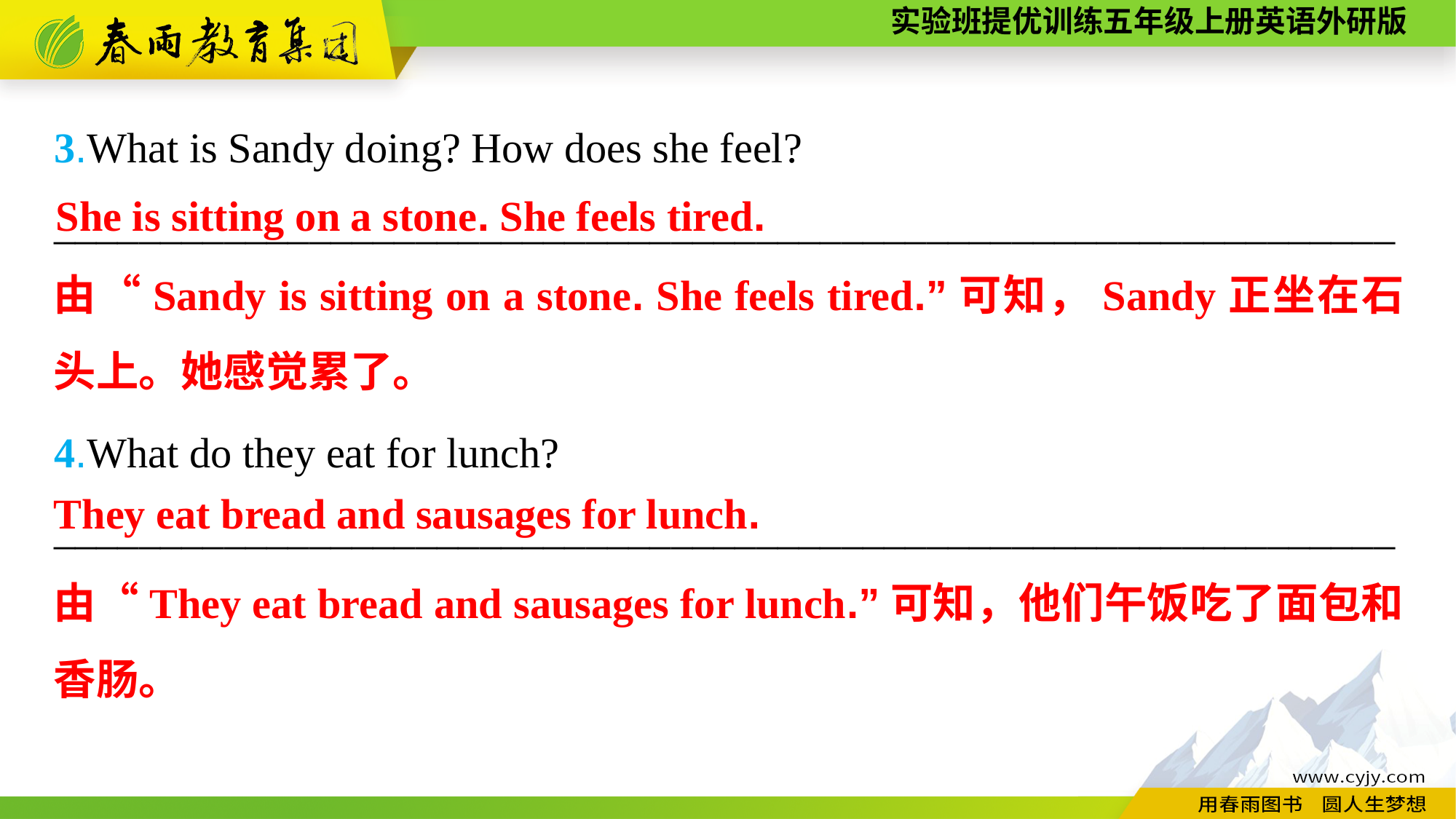

3.What is Sandy doing? How does she feel?
_______________________________________________________________

4.What do they eat for lunch?
_______________________________________________________________
She is sitting on a stone. She feels tired.
由“Sandy is sitting on a stone. She feels tired.”可知，Sandy正坐在石头上。她感觉累了。
They eat bread and sausages for lunch.
由“They eat bread and sausages for lunch.”可知，他们午饭吃了面包和香肠。